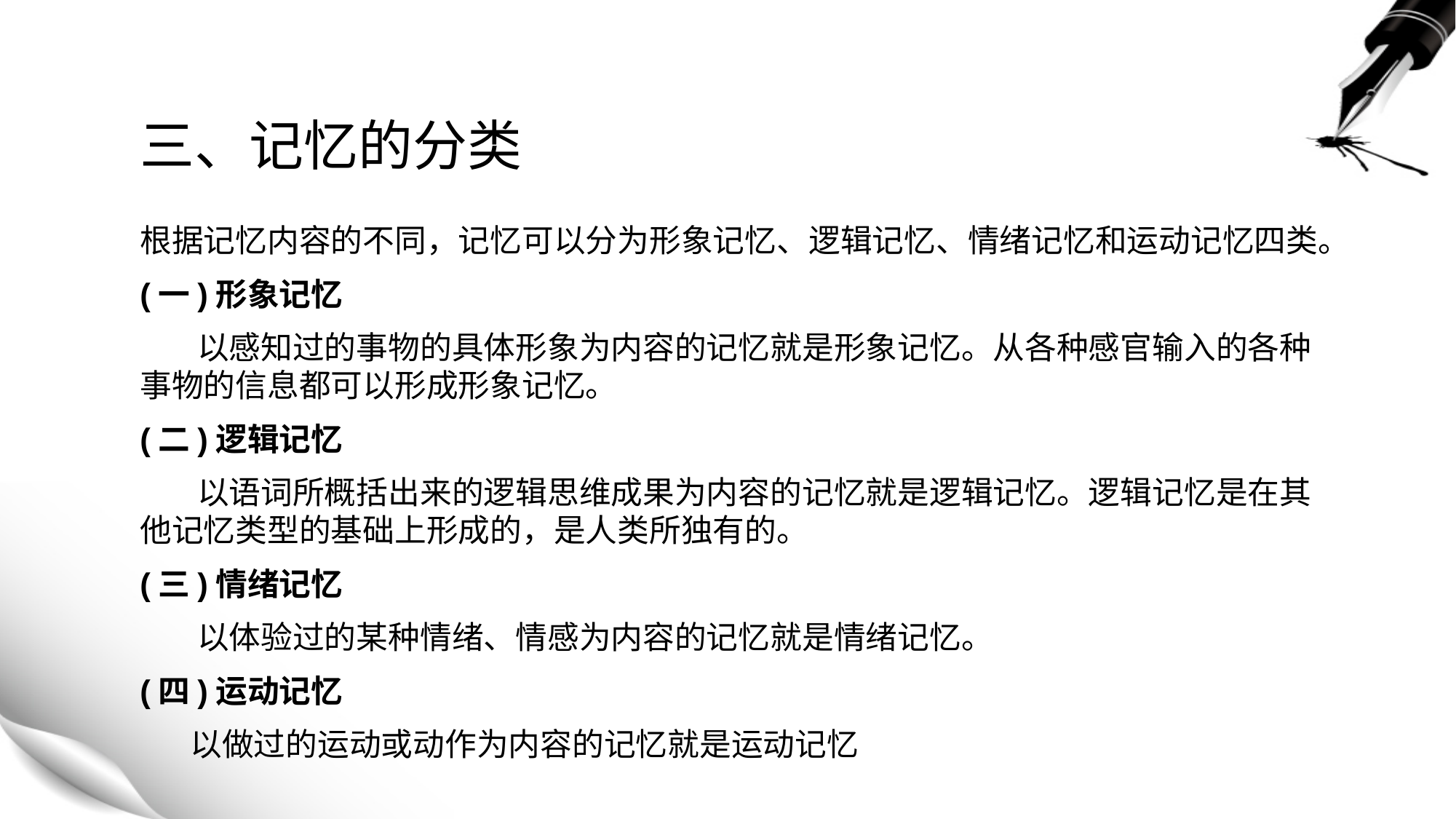

# 三、记忆的分类
根据记忆内容的不同，记忆可以分为形象记忆、逻辑记忆、情绪记忆和运动记忆四类。
(一)形象记忆
       以感知过的事物的具体形象为内容的记忆就是形象记忆。从各种感官输入的各种事物的信息都可以形成形象记忆。
(二)逻辑记忆
       以语词所概括出来的逻辑思维成果为内容的记忆就是逻辑记忆。逻辑记忆是在其他记忆类型的基础上形成的，是人类所独有的。
(三)情绪记忆
       以体验过的某种情绪、情感为内容的记忆就是情绪记忆。
(四)运动记忆
      以做过的运动或动作为内容的记忆就是运动记忆